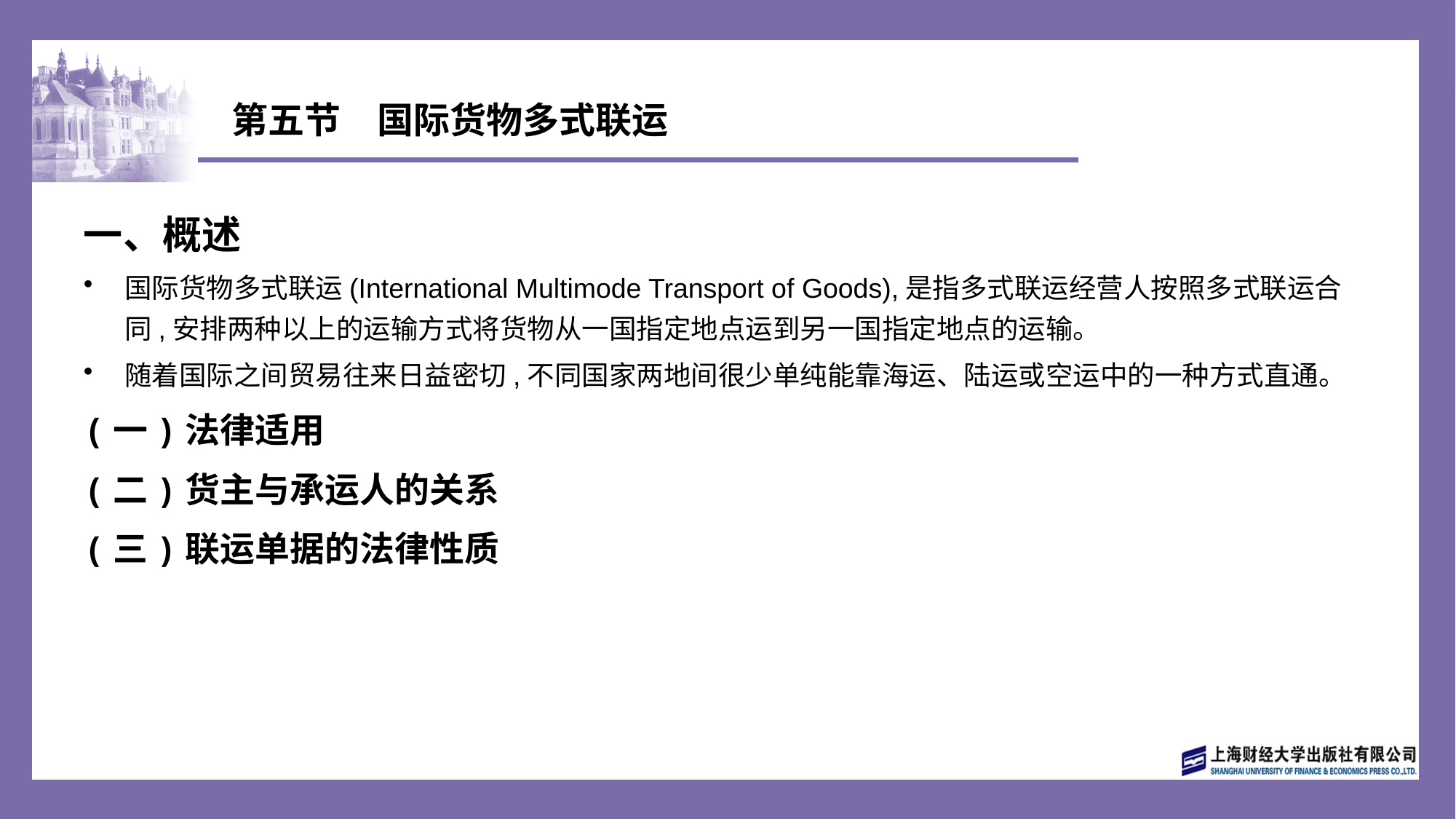

# 第五节　国际货物多式联运
一、概述
国际货物多式联运(International Multimode Transport of Goods),是指多式联运经营人按照多式联运合同,安排两种以上的运输方式将货物从一国指定地点运到另一国指定地点的运输。
随着国际之间贸易往来日益密切,不同国家两地间很少单纯能靠海运、陆运或空运中的一种方式直通。
(一)法律适用
(二)货主与承运人的关系
(三)联运单据的法律性质